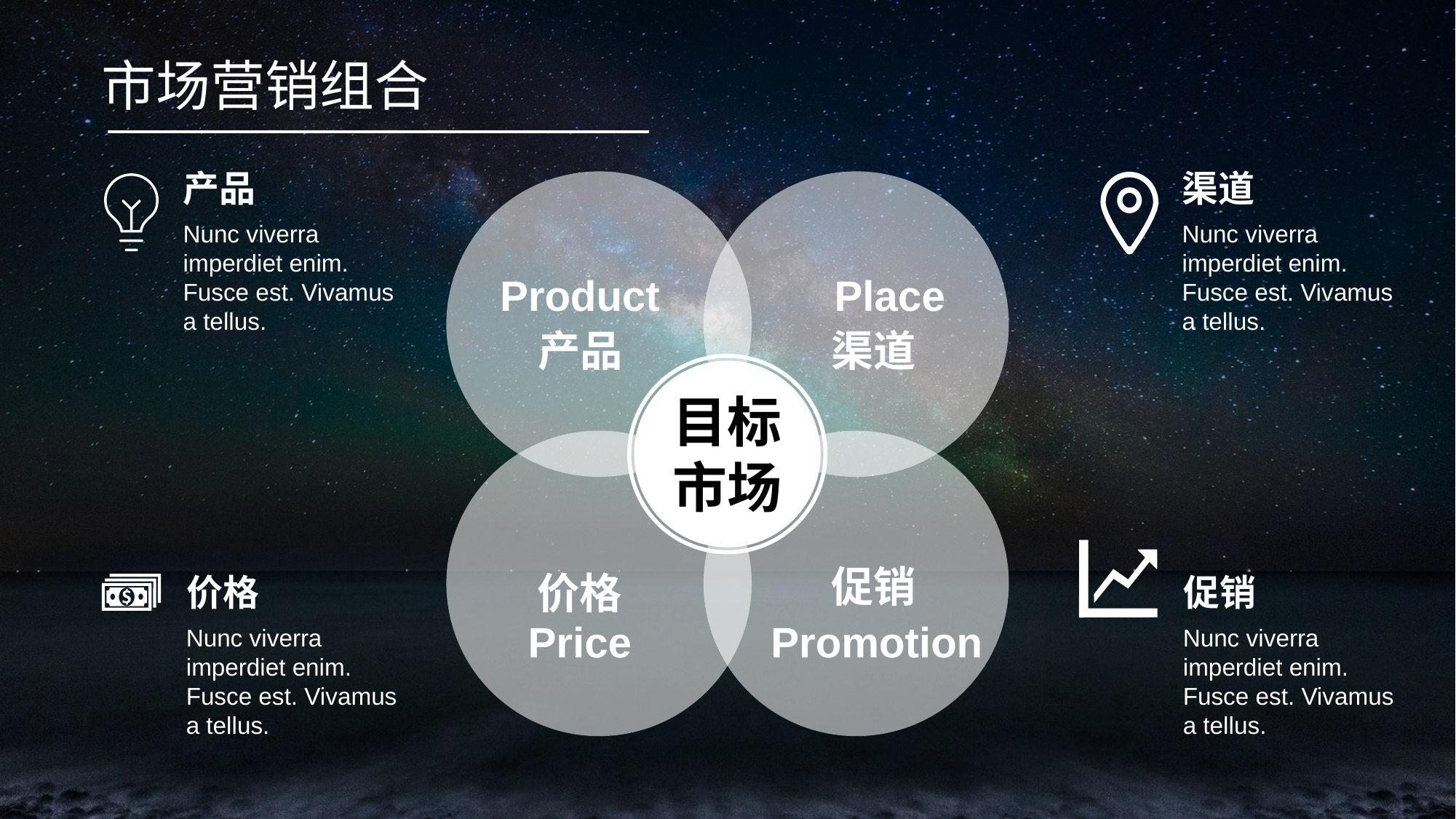

市场营销组合
产品
渠道

Nunc viverra imperdiet enim. Fusce est. Vivamus a tellus.
Nunc viverra imperdiet enim. Fusce est. Vivamus a tellus.
Product
Place
渠道
产品

目标
市场

促销
价格
价格
促销

Price
Promotion
Nunc viverra imperdiet enim. Fusce est. Vivamus a tellus.
Nunc viverra imperdiet enim. Fusce est. Vivamus a tellus.